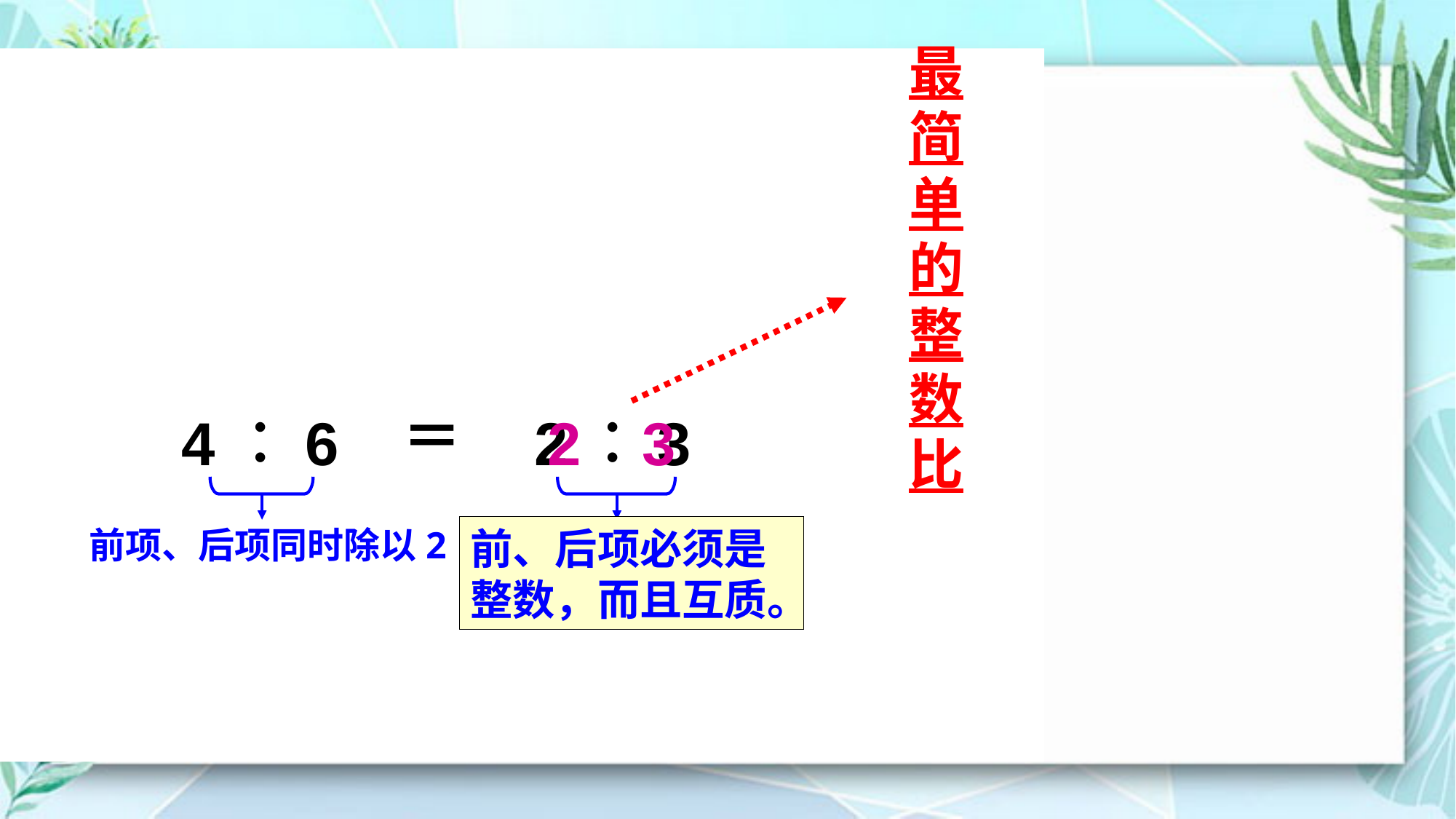

最
简
单
的
整
数
比

＝
2︰3
4︰6
2
3

前、后项必须是整数，而且互质。

前项、后项同时除以2